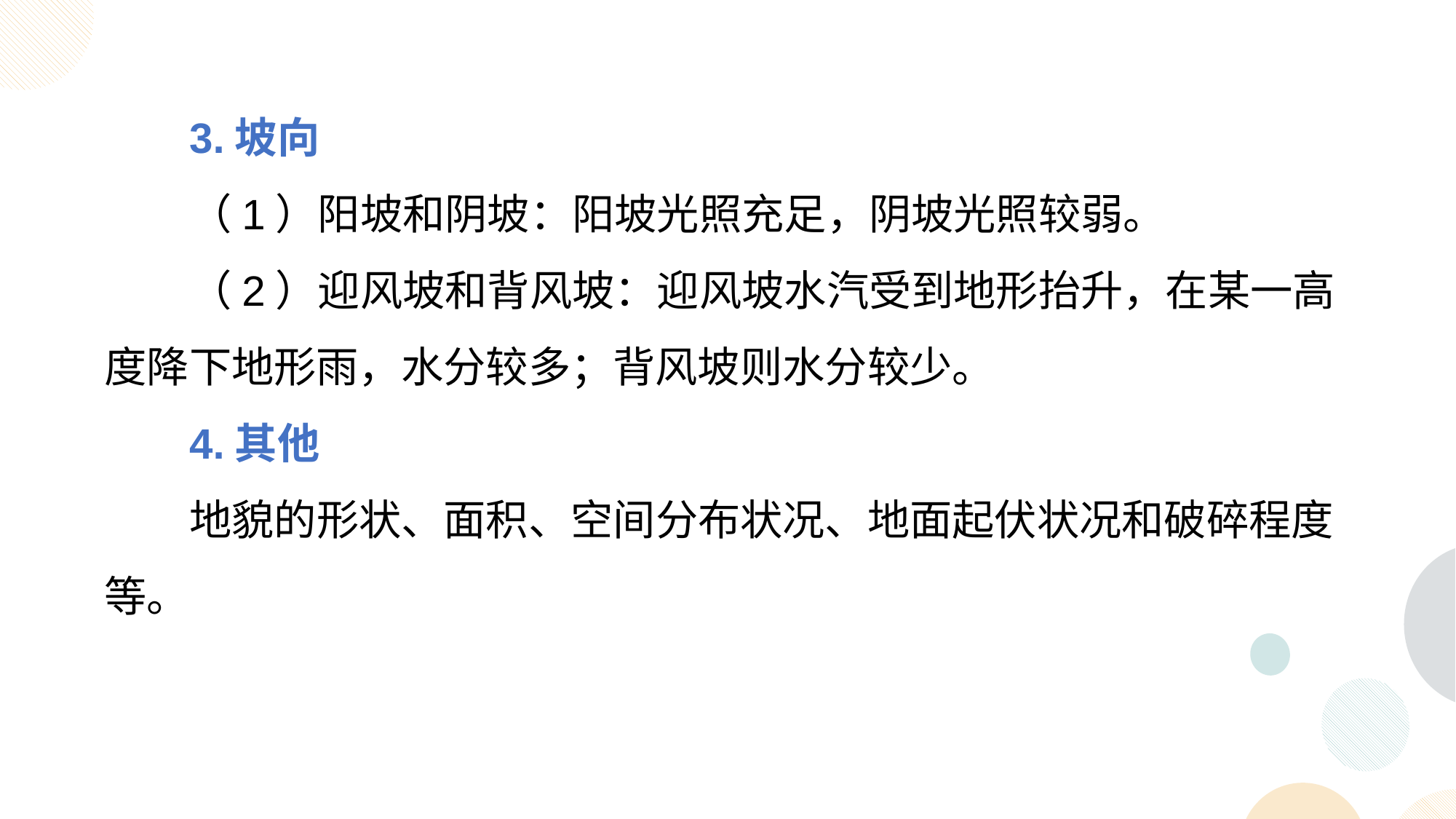

3.坡向
（1）阳坡和阴坡：阳坡光照充足，阴坡光照较弱。
（2）迎风坡和背风坡：迎风坡水汽受到地形抬升，在某一高度降下地形雨，水分较多；背风坡则水分较少。
4.其他
地貌的形状、面积、空间分布状况、地面起伏状况和破碎程度等。